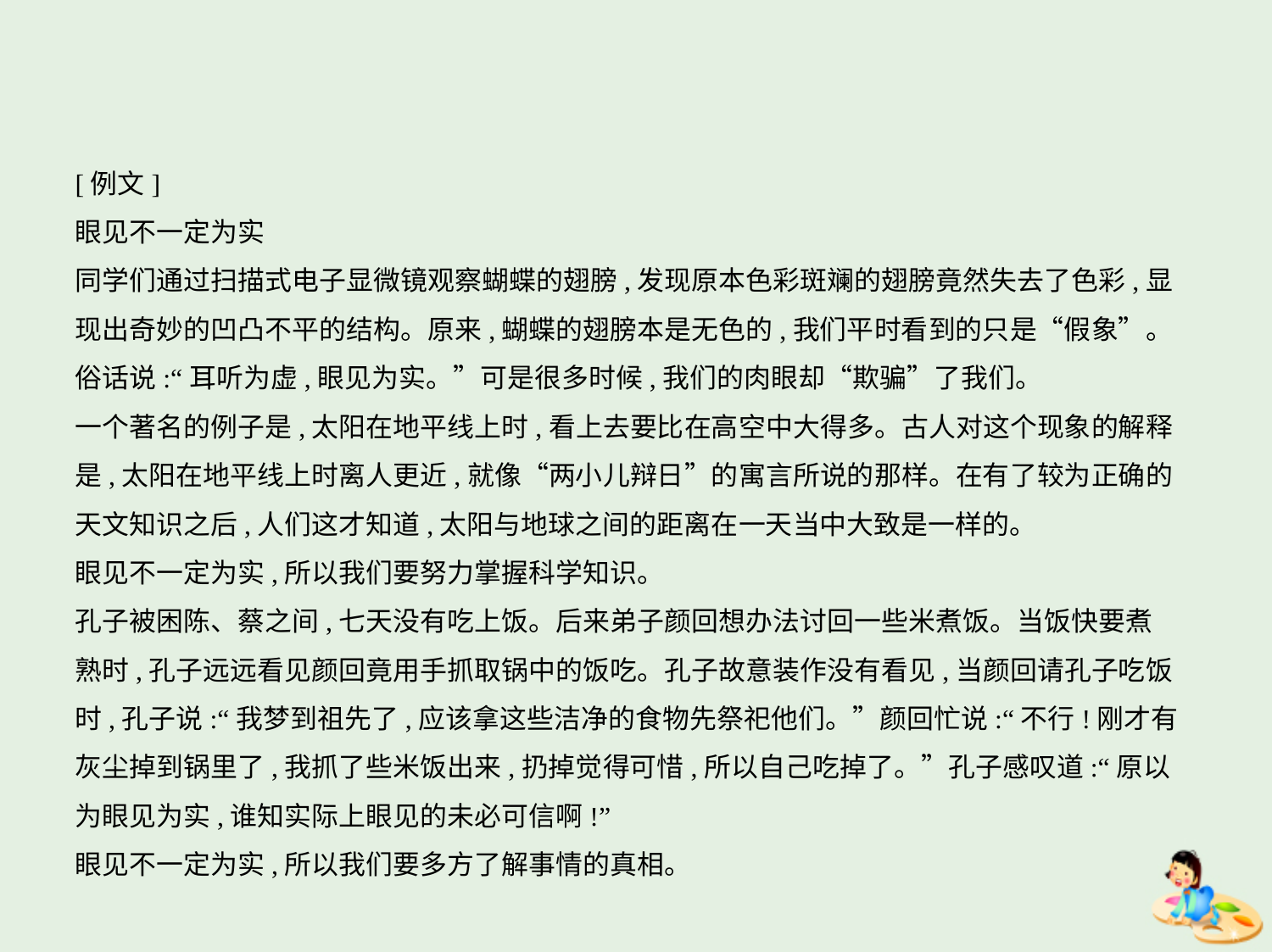

[例文]
眼见不一定为实
同学们通过扫描式电子显微镜观察蝴蝶的翅膀,发现原本色彩斑斓的翅膀竟然失去了色彩,显
现出奇妙的凹凸不平的结构。原来,蝴蝶的翅膀本是无色的,我们平时看到的只是“假象”。
俗话说:“耳听为虚,眼见为实。”可是很多时候,我们的肉眼却“欺骗”了我们。
一个著名的例子是,太阳在地平线上时,看上去要比在高空中大得多。古人对这个现象的解释
是,太阳在地平线上时离人更近,就像“两小儿辩日”的寓言所说的那样。在有了较为正确的
天文知识之后,人们这才知道,太阳与地球之间的距离在一天当中大致是一样的。
眼见不一定为实,所以我们要努力掌握科学知识。
孔子被困陈、蔡之间,七天没有吃上饭。后来弟子颜回想办法讨回一些米煮饭。当饭快要煮
熟时,孔子远远看见颜回竟用手抓取锅中的饭吃。孔子故意装作没有看见,当颜回请孔子吃饭
时,孔子说:“我梦到祖先了,应该拿这些洁净的食物先祭祀他们。”颜回忙说:“不行!刚才有
灰尘掉到锅里了,我抓了些米饭出来,扔掉觉得可惜,所以自己吃掉了。”孔子感叹道:“原以
为眼见为实,谁知实际上眼见的未必可信啊!”
眼见不一定为实,所以我们要多方了解事情的真相。